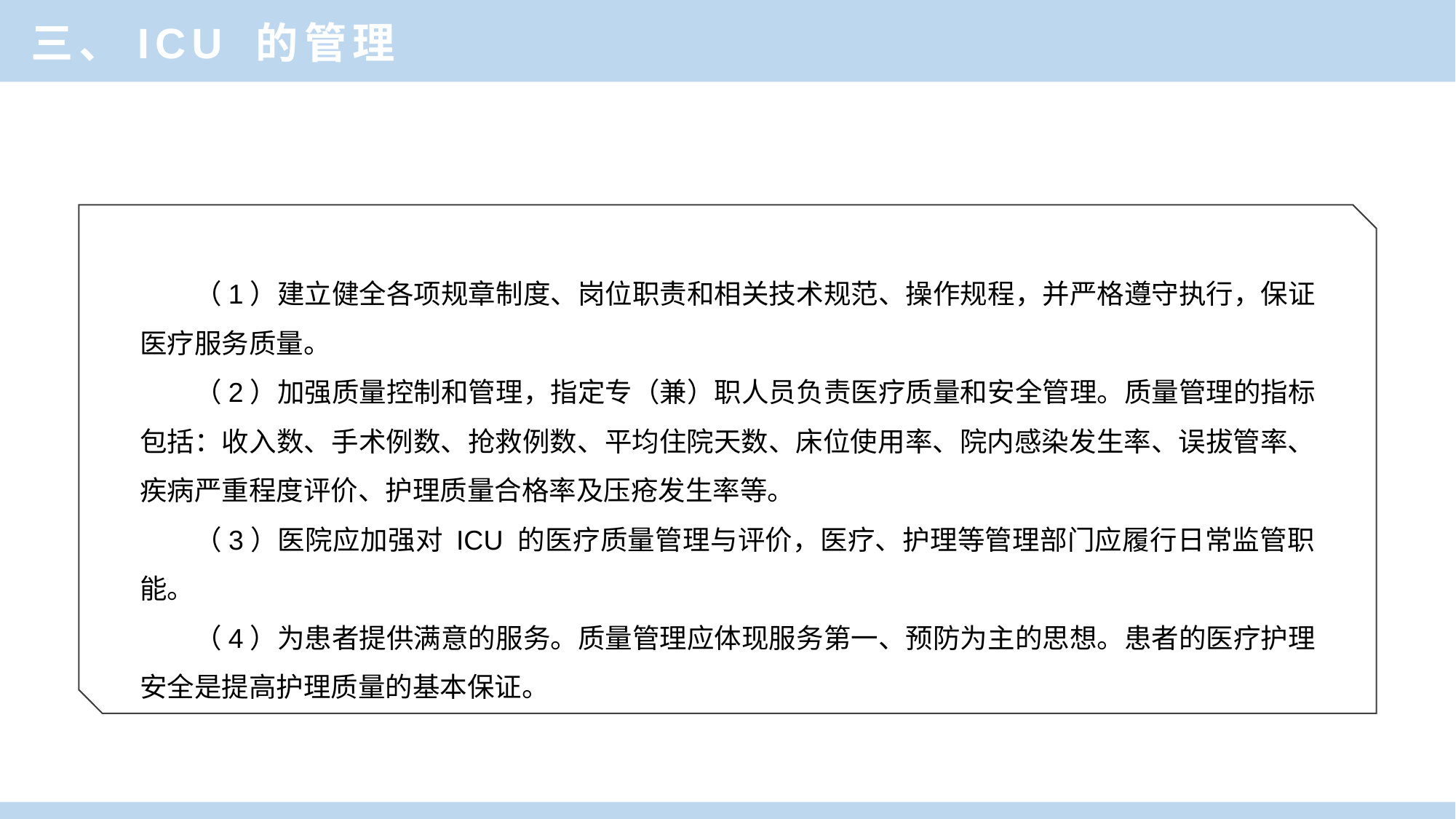

三、ICU 的管理

（1）建立健全各项规章制度、岗位职责和相关技术规范、操作规程，并严格遵守执行，保证医疗服务质量。
（2）加强质量控制和管理，指定专（兼）职人员负责医疗质量和安全管理。质量管理的指标包括：收入数、手术例数、抢救例数、平均住院天数、床位使用率、院内感染发生率、误拔管率、疾病严重程度评价、护理质量合格率及压疮发生率等。
（3）医院应加强对 ICU 的医疗质量管理与评价，医疗、护理等管理部门应履行日常监管职能。
（4）为患者提供满意的服务。质量管理应体现服务第一、预防为主的思想。患者的医疗护理安全是提高护理质量的基本保证。